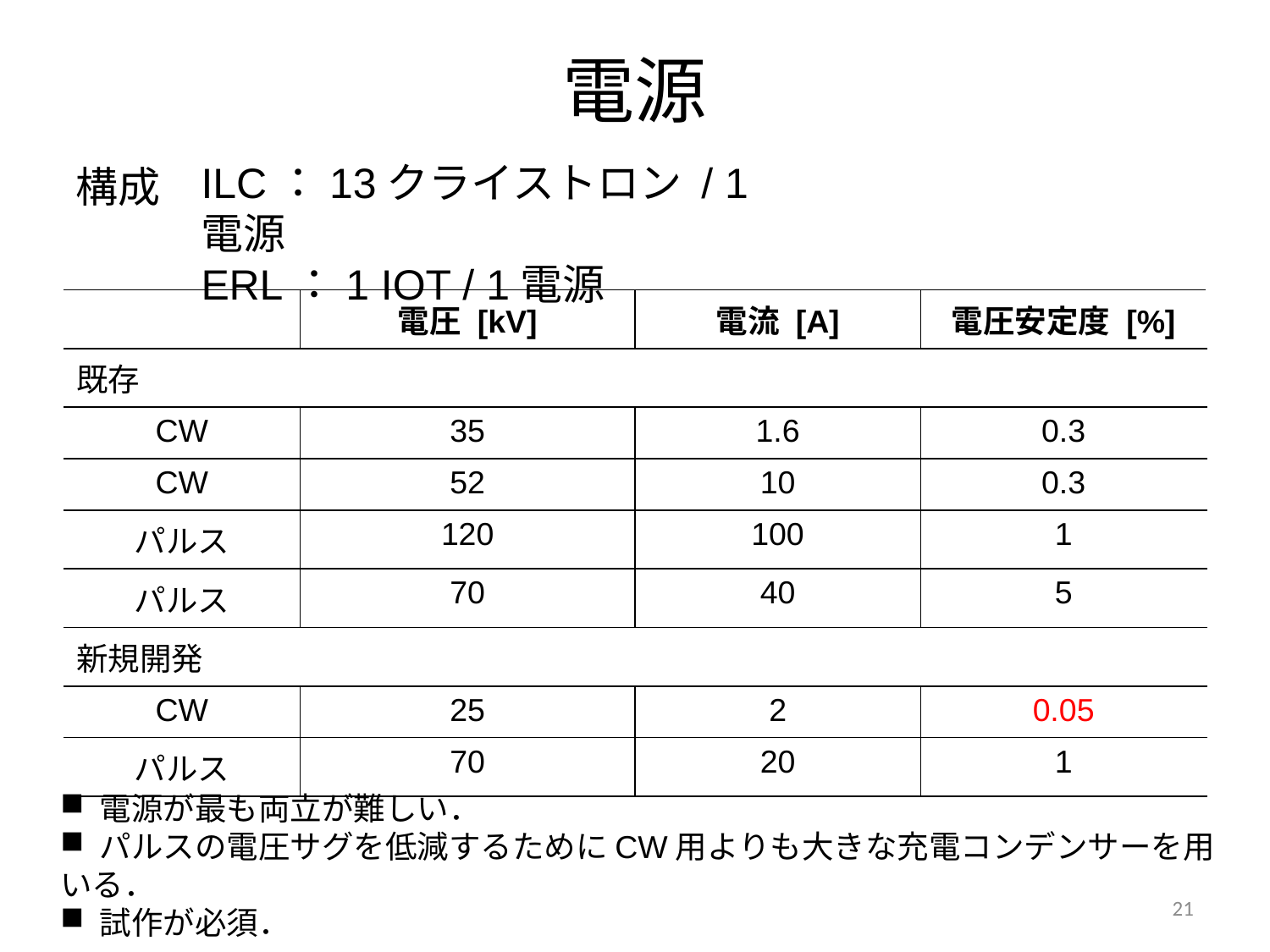

# 電源
ILC：13クライストロン / 1電源
ERL：1 IOT / 1電源
構成
|  | 電圧 [kV] | 電流 [A] | 電圧安定度 [%] |
| --- | --- | --- | --- |
| 既存 |  |  |  |
| CW | 35 | 1.6 | 0.3 |
| CW | 52 | 10 | 0.3 |
| パルス | 120 | 100 | 1 |
| パルス | 70 | 40 | 5 |
| 新規開発 |  |  |  |
| CW | 25 | 2 | 0.05 |
| パルス | 70 | 20 | 1 |
 電源が最も両立が難しい．
 パルスの電圧サグを低減するためにCW用よりも大きな充電コンデンサーを用いる．
 試作が必須．
21